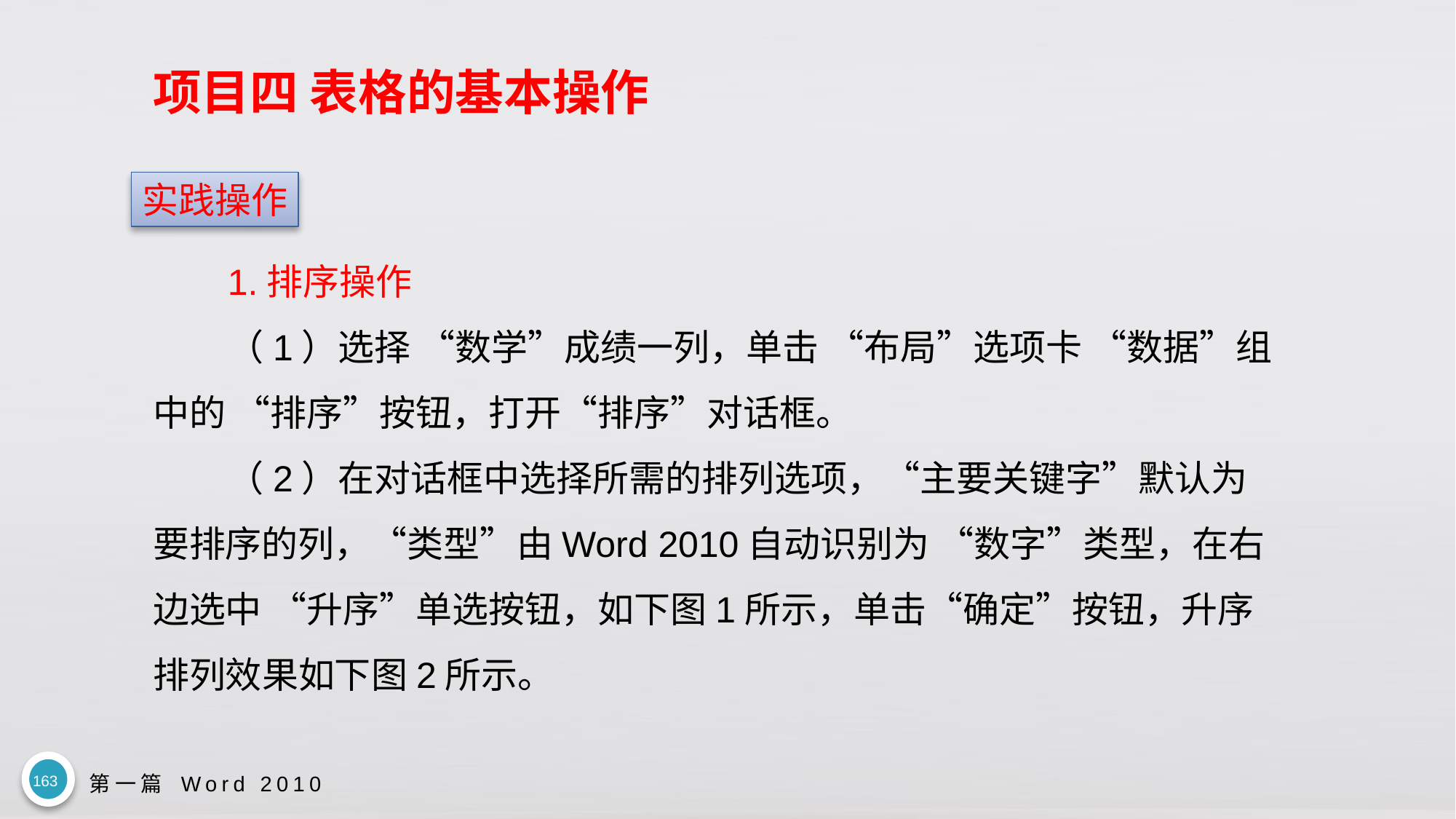

# 项目四 表格的基本操作
实践操作
1.排序操作
（1）选择 “数学”成绩一列，单击 “布局”选项卡 “数据”组中的 “排序”按钮，打开“排序”对话框。
（2）在对话框中选择所需的排列选项，“主要关键字”默认为要排序的列，“类型”由Word 2010自动识别为 “数字”类型，在右边选中 “升序”单选按钮，如下图1所示，单击“确定”按钮，升序排列效果如下图2所示。
163